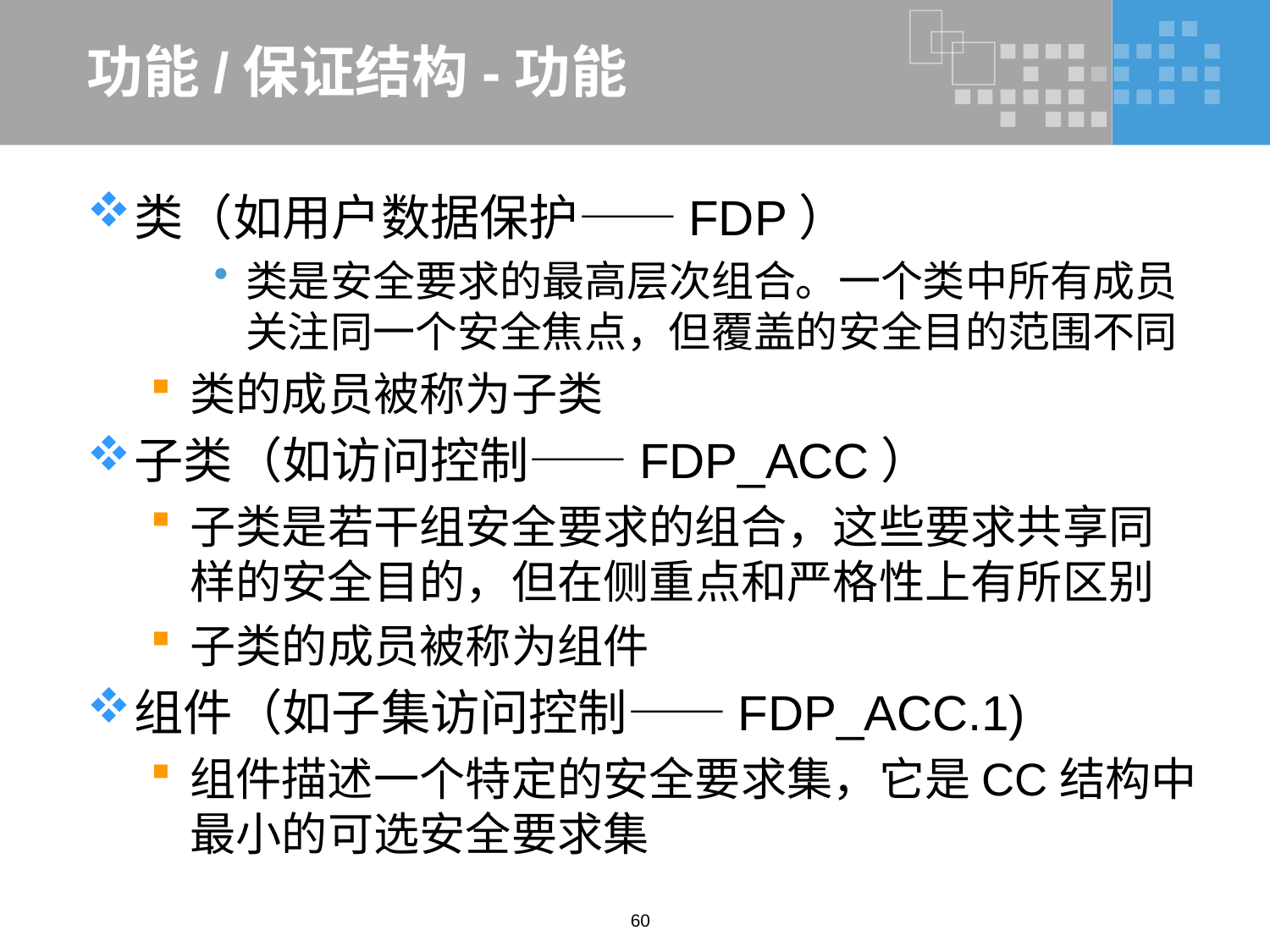

# 功能/保证结构-功能
类（如用户数据保护——FDP）
类是安全要求的最高层次组合。一个类中所有成员关注同一个安全焦点，但覆盖的安全目的范围不同
类的成员被称为子类
子类（如访问控制——FDP_ACC）
子类是若干组安全要求的组合，这些要求共享同样的安全目的，但在侧重点和严格性上有所区别
子类的成员被称为组件
组件（如子集访问控制——FDP_ACC.1)
组件描述一个特定的安全要求集，它是CC结构中最小的可选安全要求集
60